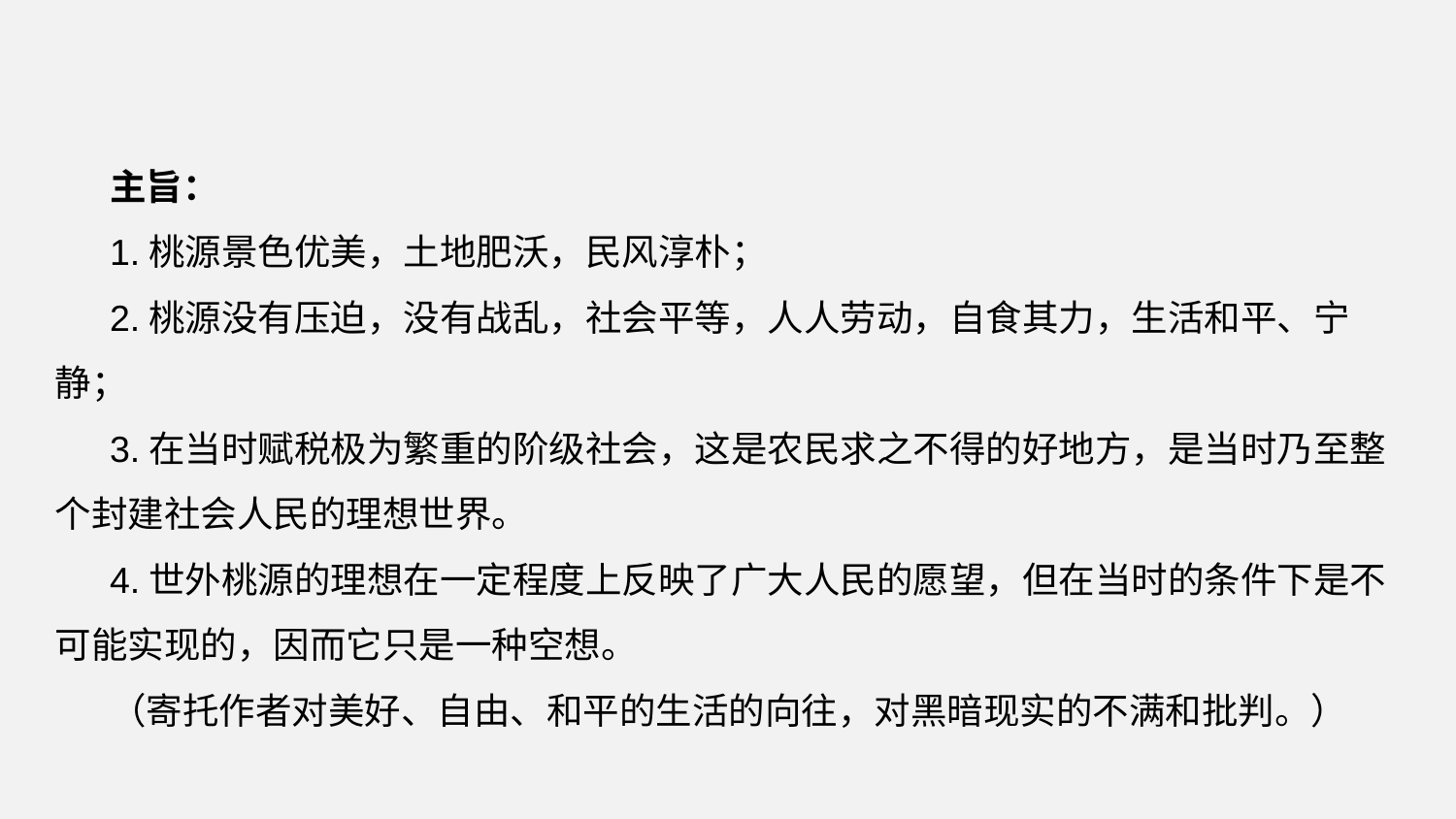

主旨：
1.桃源景色优美，土地肥沃，民风淳朴；
2.桃源没有压迫，没有战乱，社会平等，人人劳动，自食其力，生活和平、宁静；
3.在当时赋税极为繁重的阶级社会，这是农民求之不得的好地方，是当时乃至整个封建社会人民的理想世界。
4.世外桃源的理想在一定程度上反映了广大人民的愿望，但在当时的条件下是不可能实现的，因而它只是一种空想。
（寄托作者对美好、自由、和平的生活的向往，对黑暗现实的不满和批判。）